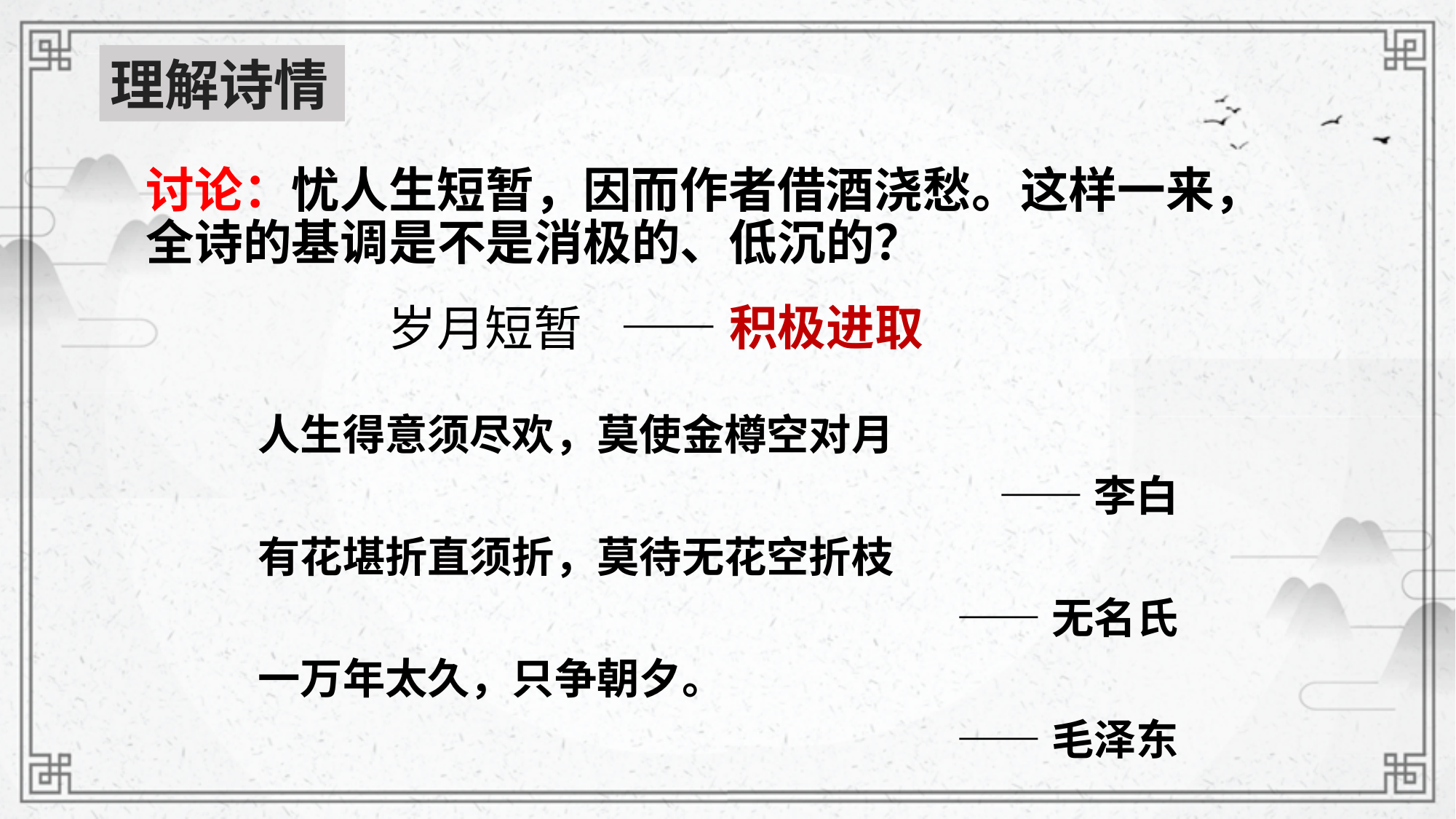

理解诗情
讨论：忧人生短暂，因而作者借酒浇愁。这样一来，全诗的基调是不是消极的、低沉的？
# ——积极进取
岁月短暂
人生得意须尽欢，莫使金樽空对月
——李白
有花堪折直须折，莫待无花空折枝
——无名氏
一万年太久，只争朝夕。
——毛泽东